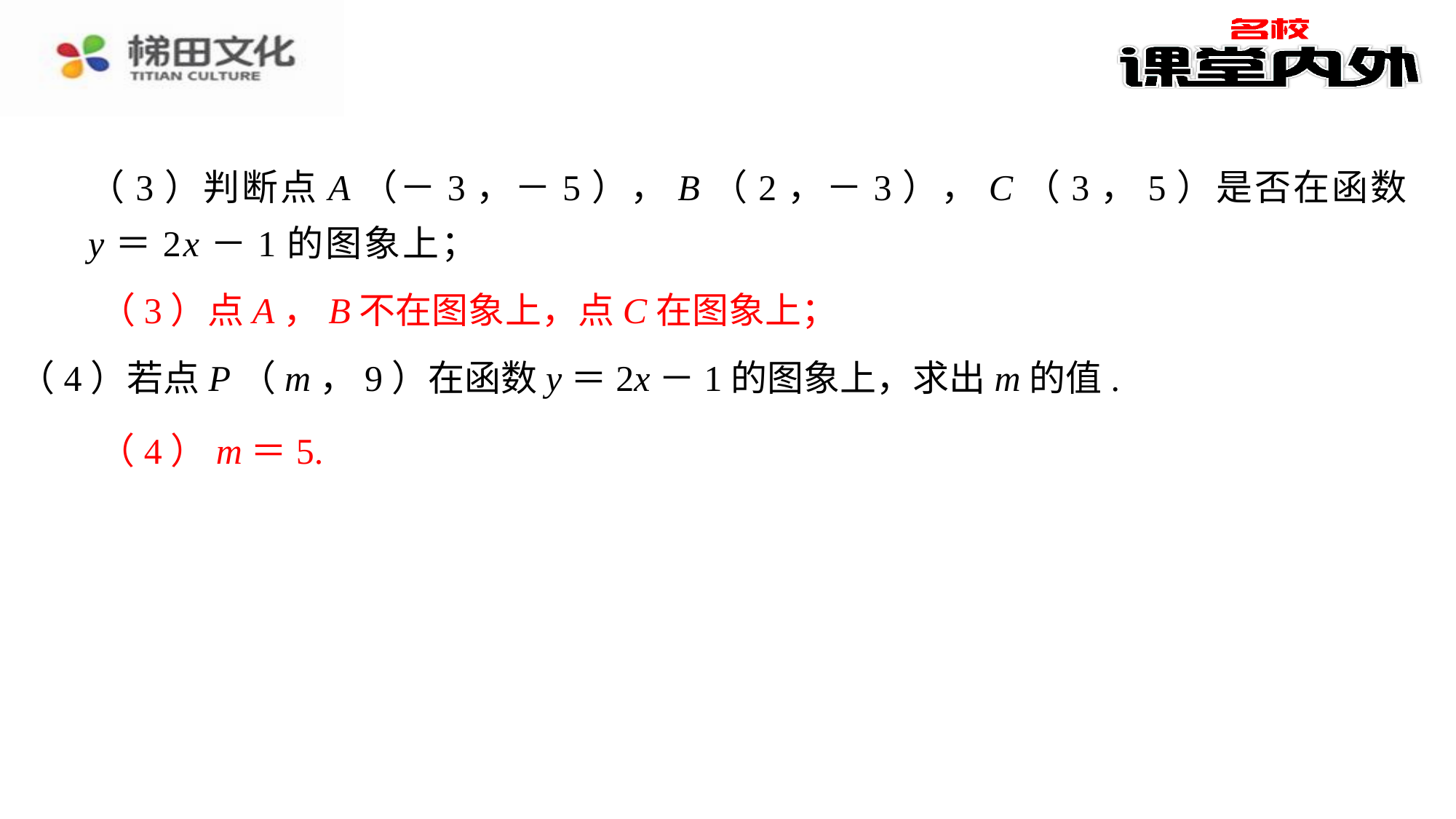

（3）判断点A（－3，－5），B（2，－3），C（3，5）是否在函数y＝2x－1的图象上；
（3）点A，B不在图象上，点C在图象上；
（4）若点P（m，9）在函数y＝2x－1的图象上，求出m的值.
解：（2）如图所示；⁠
（4）m＝5.